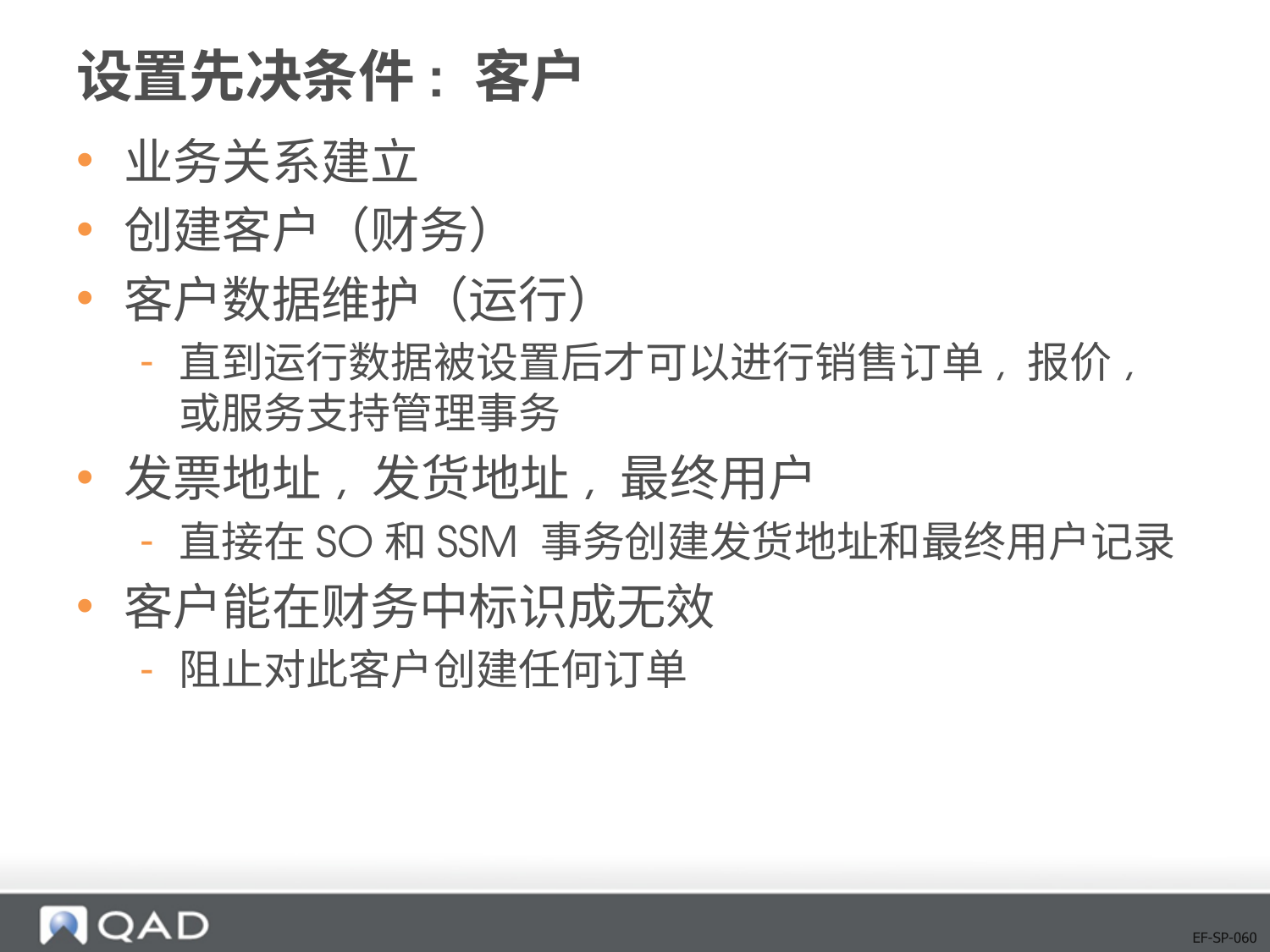

# 设置先决条件: 客户
业务关系建立
创建客户（财务）
客户数据维护（运行）
直到运行数据被设置后才可以进行销售订单, 报价, 或服务支持管理事务
发票地址, 发货地址, 最终用户
直接在SO和SSM 事务创建发货地址和最终用户记录
客户能在财务中标识成无效
阻止对此客户创建任何订单
EF-SP-060